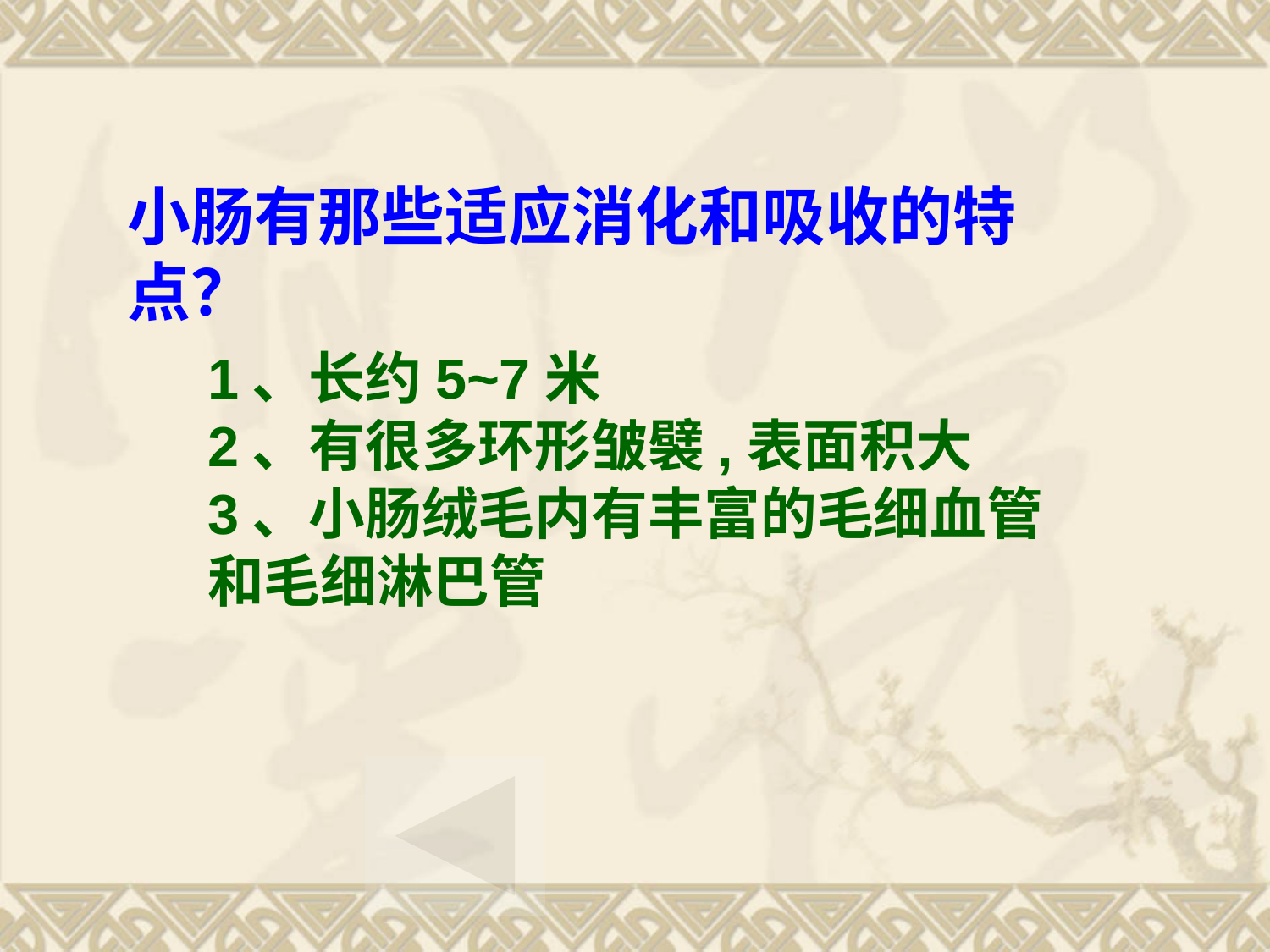

小肠有那些适应消化和吸收的特点？
1、长约5~7米
2、有很多环形皱襞,表面积大
3、小肠绒毛内有丰富的毛细血管和毛细淋巴管